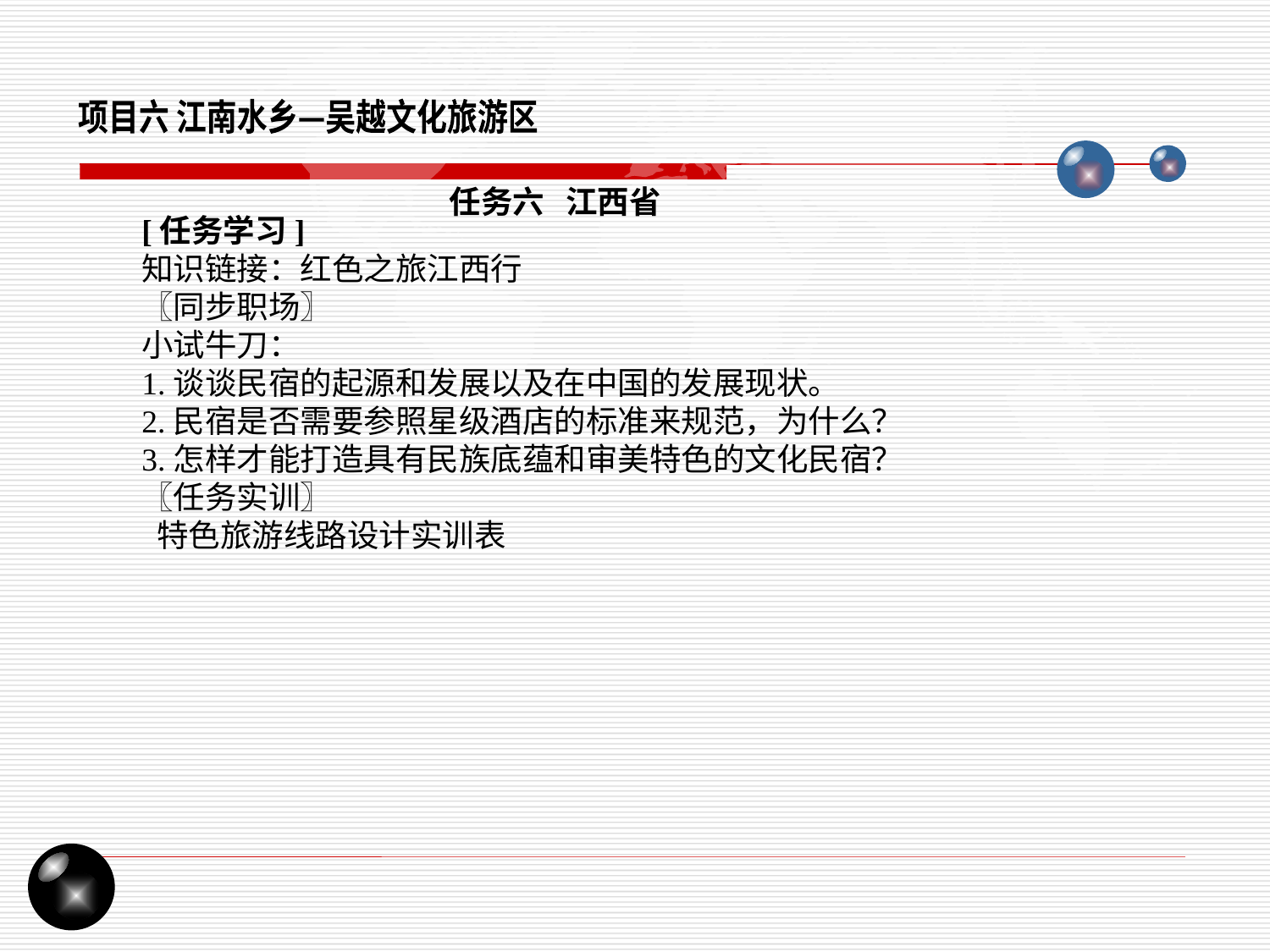

项目六 江南水乡—吴越文化旅游区
任务六   江西省
[任务学习]
知识链接：红色之旅江西行
〖同步职场〗
小试牛刀：
1.谈谈民宿的起源和发展以及在中国的发展现状。
2.民宿是否需要参照星级酒店的标准来规范，为什么？
3.怎样才能打造具有民族底蕴和审美特色的文化民宿？
〖任务实训〗
 特色旅游线路设计实训表